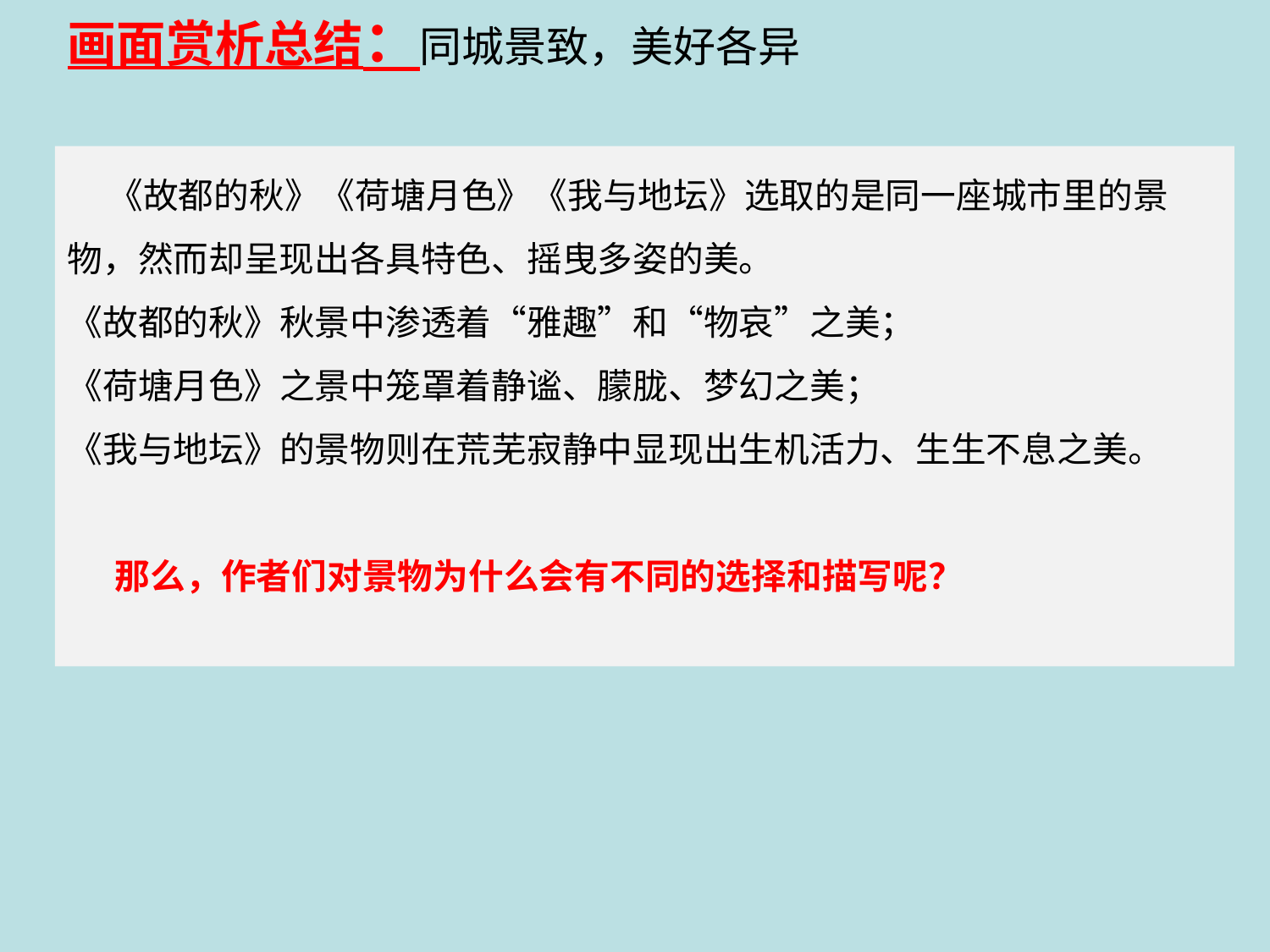

画面赏析总结：同城景致，美好各异
    《故都的秋》《荷塘月色》《我与地坛》选取的是同一座城市里的景物，然而却呈现出各具特色、摇曳多姿的美。
《故都的秋》秋景中渗透着“雅趣”和“物哀”之美；
《荷塘月色》之景中笼罩着静谧、朦胧、梦幻之美；
《我与地坛》的景物则在荒芜寂静中显现出生机活力、生生不息之美。

     那么，作者们对景物为什么会有不同的选择和描写呢？